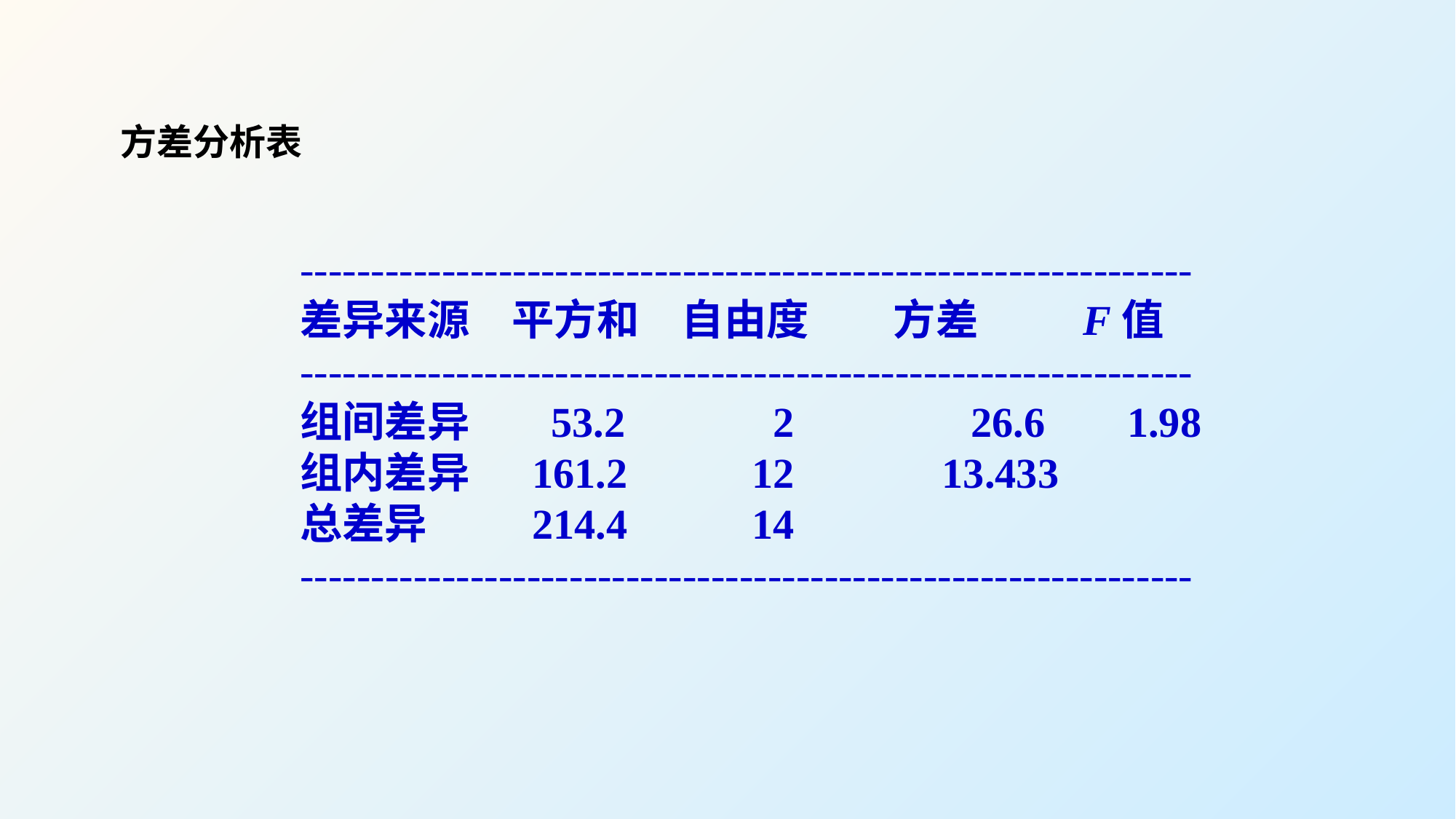

方差分析表
---------------------------------------------------------------
差异来源　平方和　自由度　　方差　　 F值
---------------------------------------------------------------
组间差异　   53.2　　　2　　　   26.6　  1.98
组内差异　 161.2　　  12　　　13.433
总差异　　 214.4　　  14
---------------------------------------------------------------